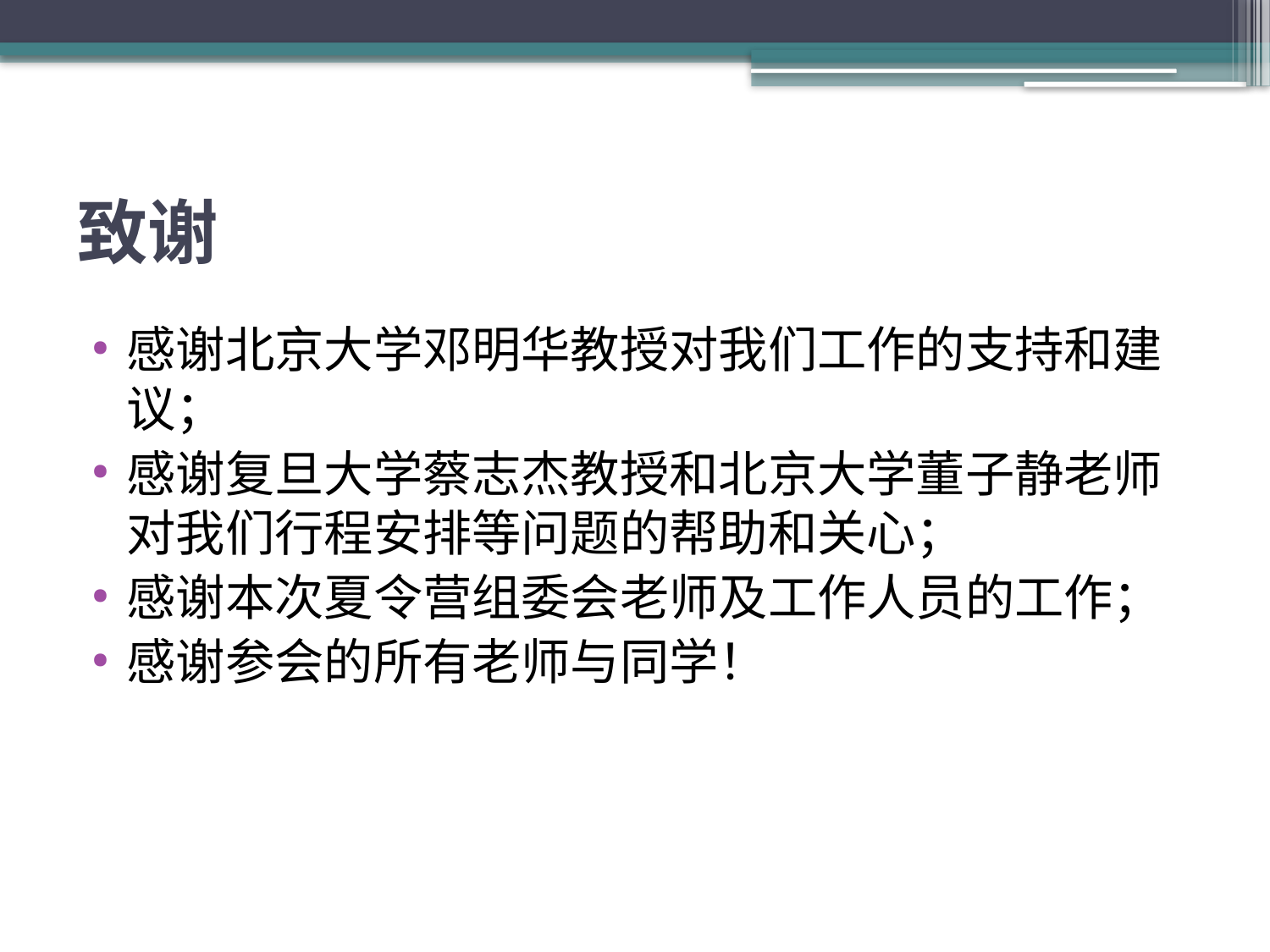

# 致谢
感谢北京大学邓明华教授对我们工作的支持和建议；
感谢复旦大学蔡志杰教授和北京大学董子静老师对我们行程安排等问题的帮助和关心；
感谢本次夏令营组委会老师及工作人员的工作；
感谢参会的所有老师与同学！